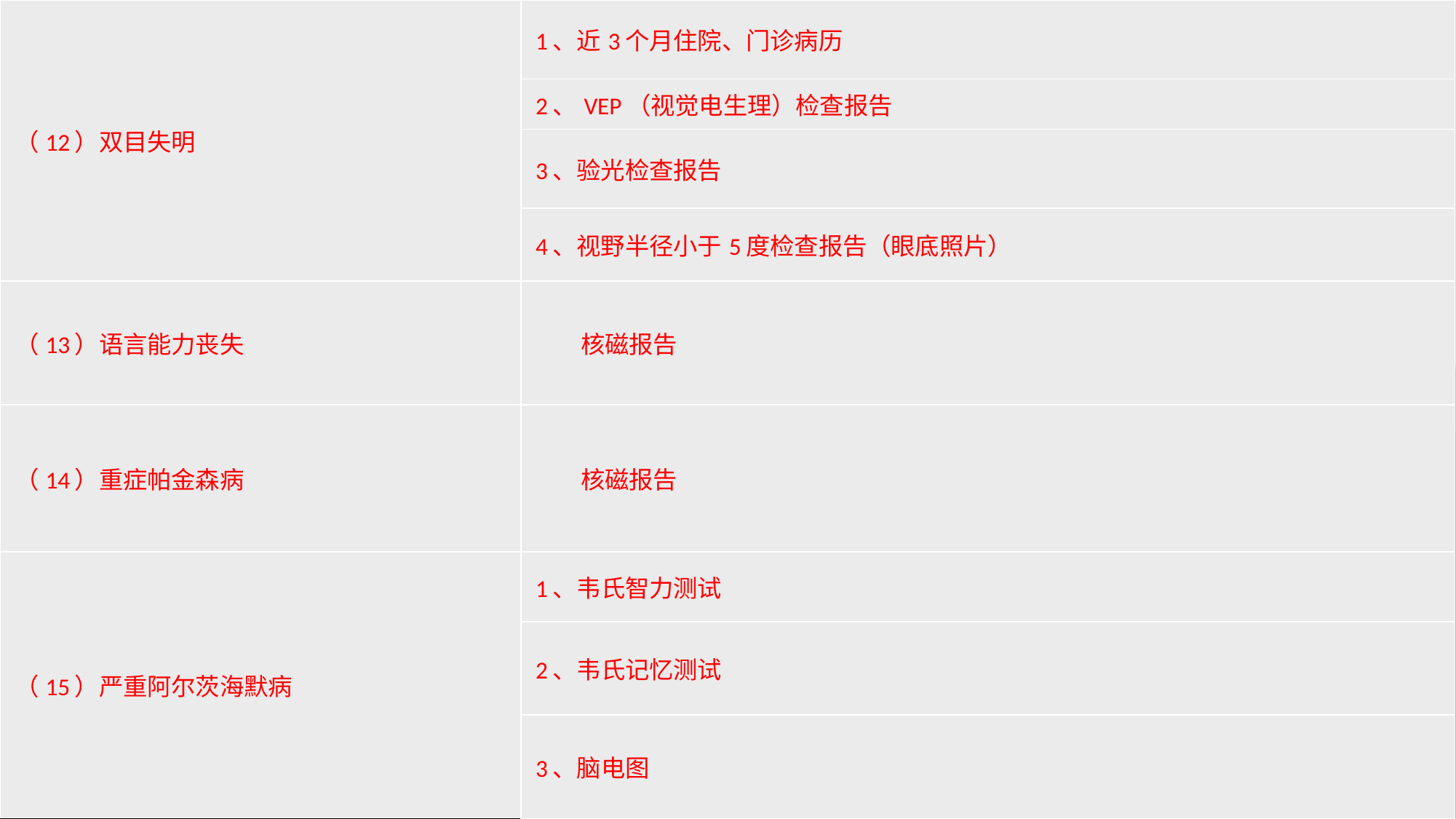

| （12）双目失明 | 1、近3个月住院、门诊病历 |
| --- | --- |
|  | 2、VEP（视觉电生理）检查报告 |
|  | 3、验光检查报告 |
|  | 4、视野半径小于5度检查报告（眼底照片） |
| （13）语言能力丧失 | 核磁报告 |
| （14）重症帕金森病 | 核磁报告 |
| （15）严重阿尔茨海默病 | 1、韦氏智力测试 |
|  | 2、韦氏记忆测试 |
|  | 3、脑电图 |